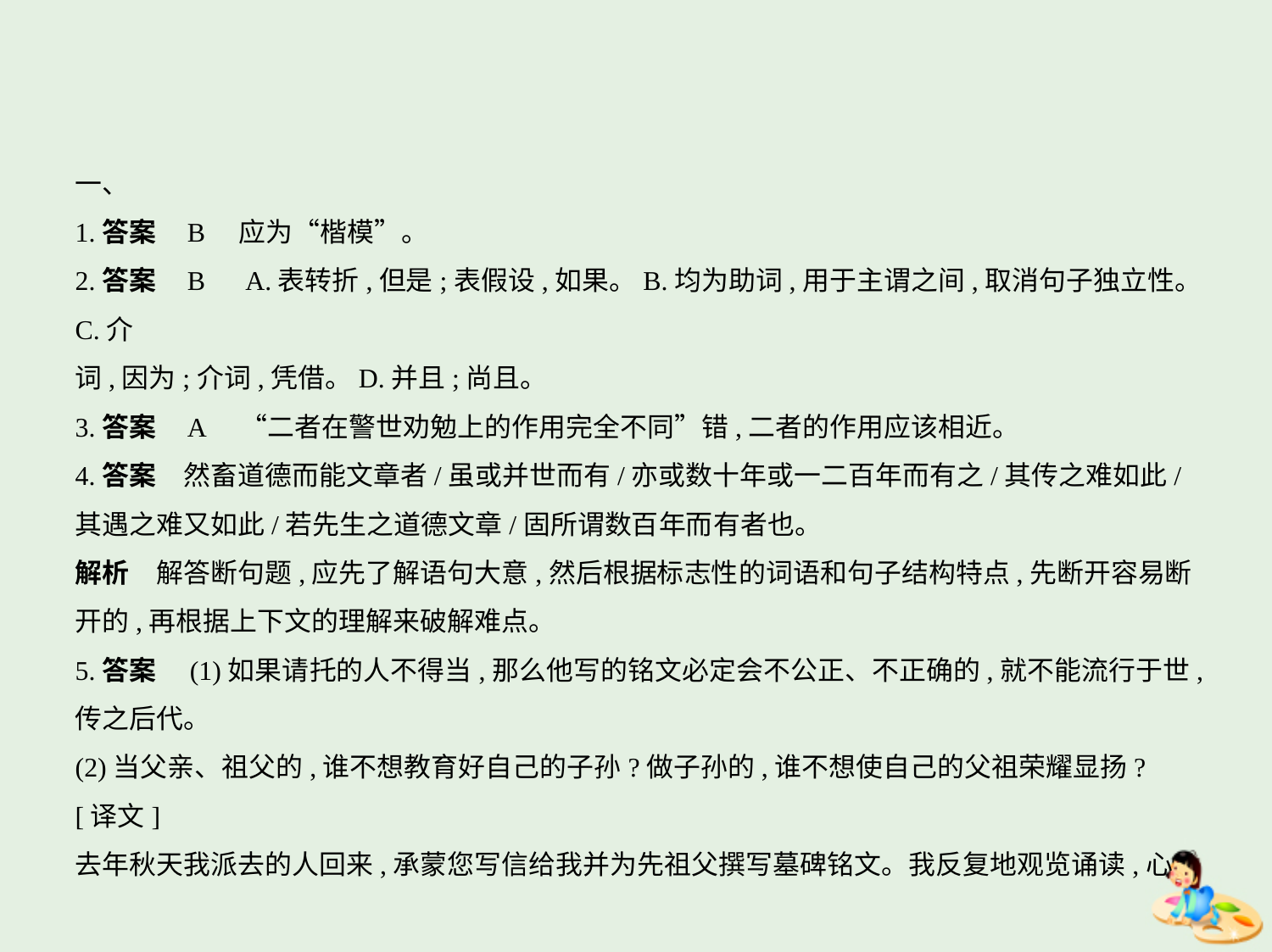

一、
1.答案    B　应为“楷模”。
2.答案    B　A.表转折,但是;表假设,如果。B.均为助词,用于主谓之间,取消句子独立性。C.介
词,因为;介词,凭借。D.并且;尚且。
3.答案    A　“二者在警世劝勉上的作用完全不同”错,二者的作用应该相近。
4.答案　然畜道德而能文章者/虽或并世而有/亦或数十年或一二百年而有之/其传之难如此/
其遇之难又如此/若先生之道德文章/固所谓数百年而有者也。
解析　解答断句题,应先了解语句大意,然后根据标志性的词语和句子结构特点,先断开容易断
开的,再根据上下文的理解来破解难点。
5.答案　(1)如果请托的人不得当,那么他写的铭文必定会不公正、不正确的,就不能流行于世,
传之后代。
(2)当父亲、祖父的,谁不想教育好自己的子孙?做子孙的,谁不想使自己的父祖荣耀显扬?
[译文]
去年秋天我派去的人回来,承蒙您写信给我并为先祖父撰写墓碑铭文。我反复地观览诵读,心